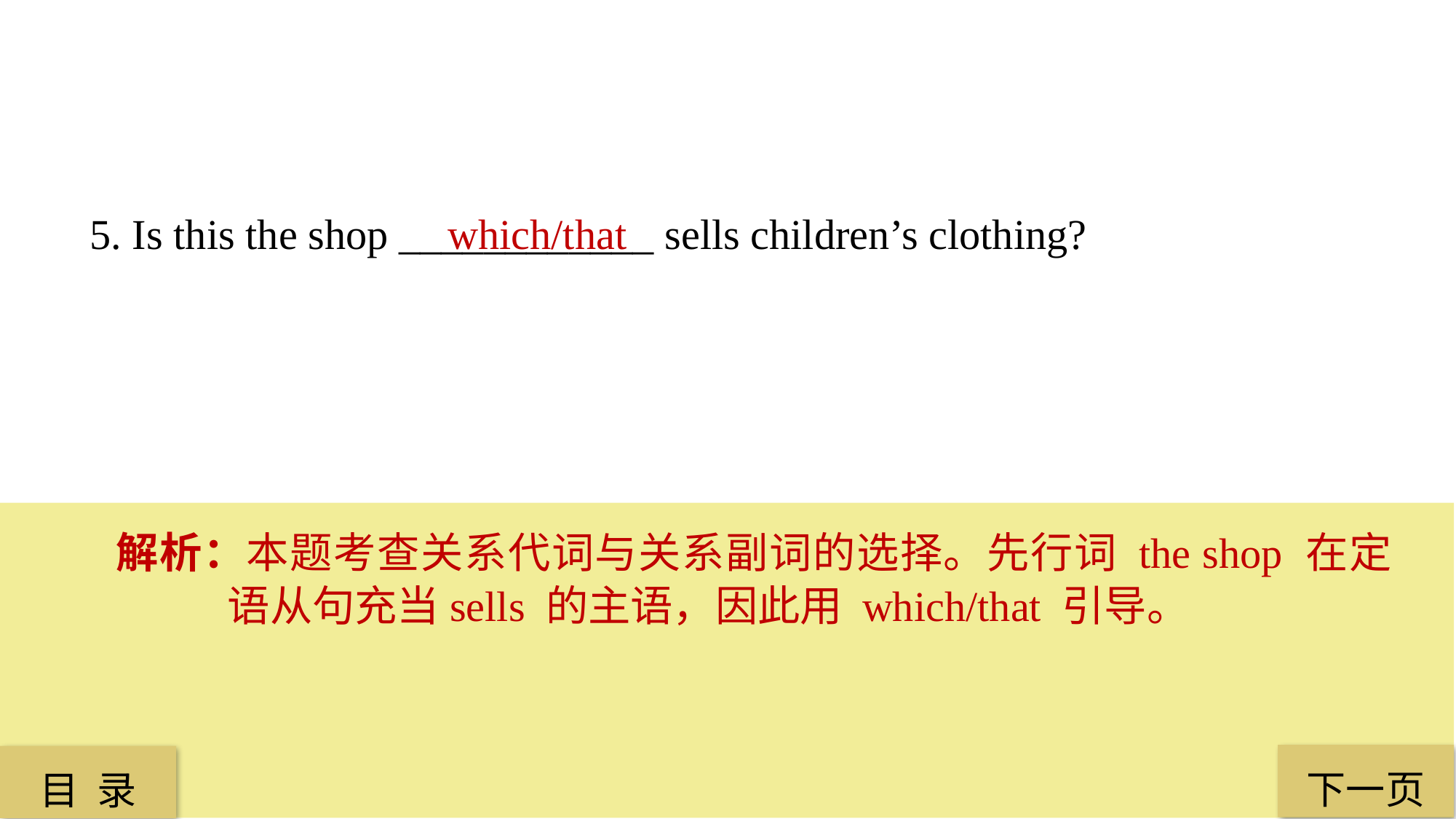

5. Is this the shop ____________ sells children’s clothing?
 which/that
解析：本题考查关系代词与关系副词的选择。先行词 the shop 在定语从句充当sells 的主语，因此用 which/that 引导。